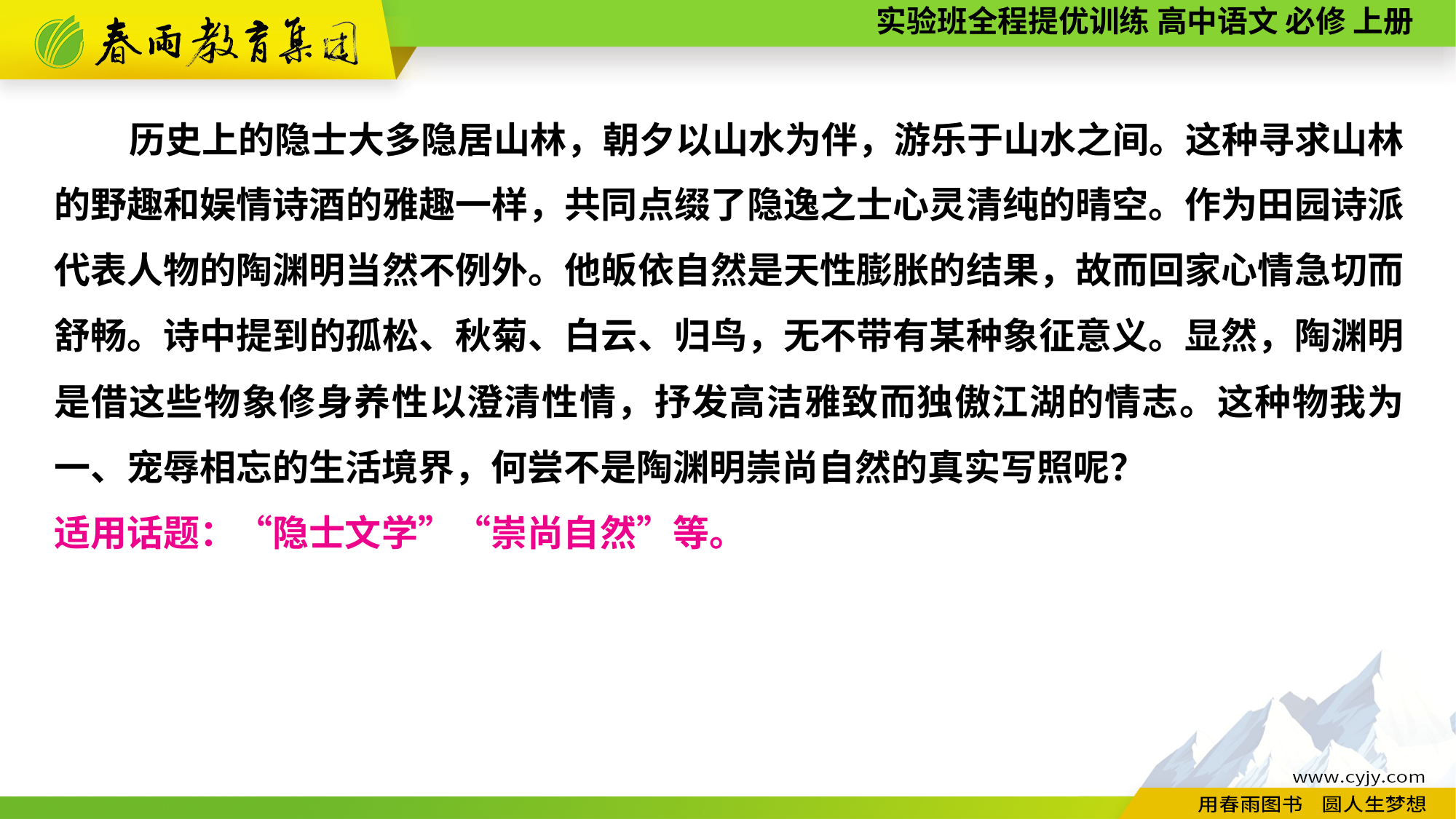

历史上的隐士大多隐居山林，朝夕以山水为伴，游乐于山水之间。这种寻求山林的野趣和娱情诗酒的雅趣一样，共同点缀了隐逸之士心灵清纯的晴空。作为田园诗派代表人物的陶渊明当然不例外。他皈依自然是天性膨胀的结果，故而回家心情急切而舒畅。诗中提到的孤松、秋菊、白云、归鸟，无不带有某种象征意义。显然，陶渊明是借这些物象修身养性以澄清性情，抒发高洁雅致而独傲江湖的情志。这种物我为一、宠辱相忘的生活境界，何尝不是陶渊明崇尚自然的真实写照呢？
适用话题：“隐士文学”“崇尚自然”等。